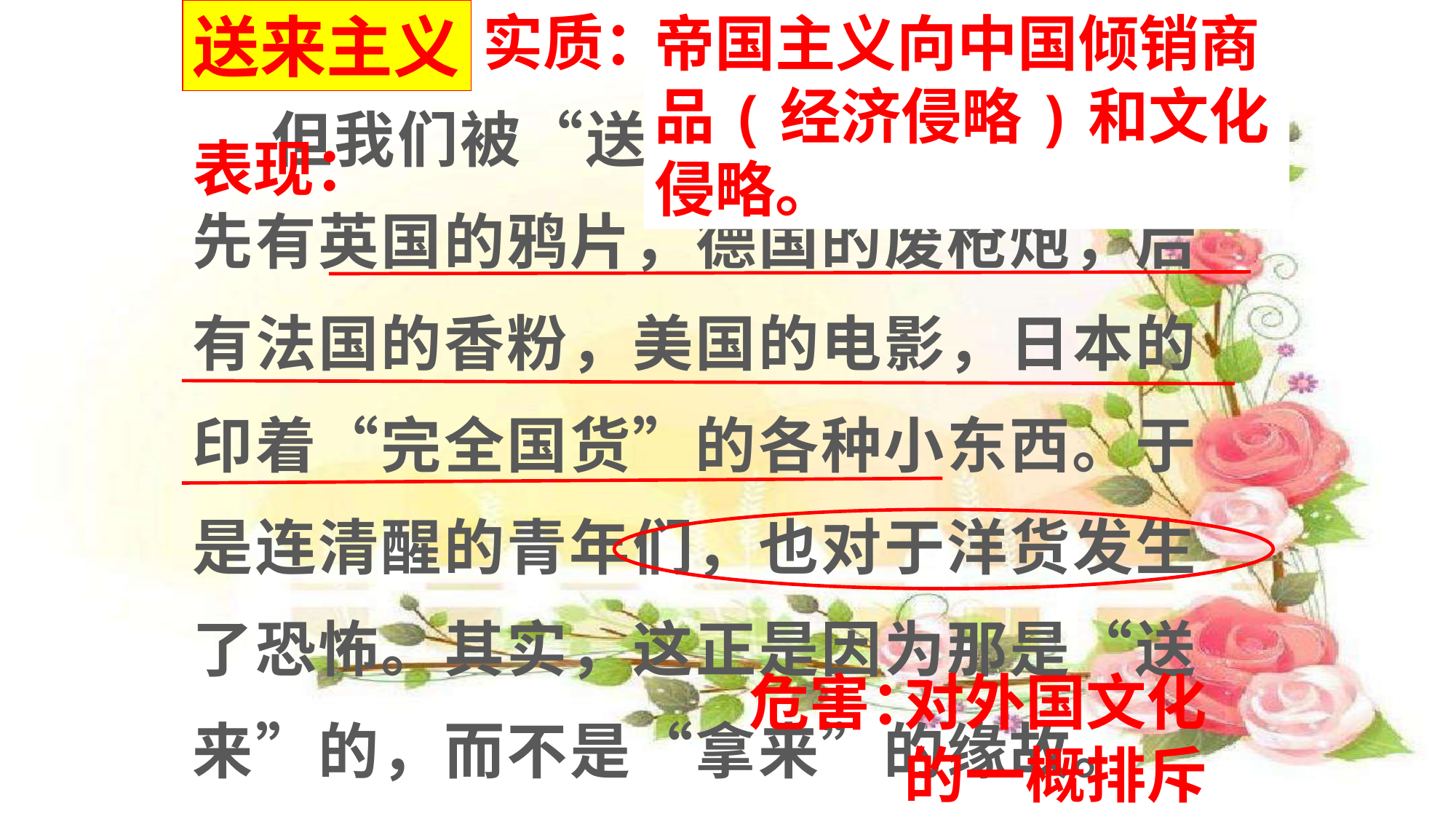

送来主义
帝国主义向中国倾销商品(经济侵略)和文化侵略。
实质：
    但我们被“送来”的东西吓怕了。先有英国的鸦片，德国的废枪炮，后有法国的香粉，美国的电影，日本的印着“完全国货”的各种小东西。于是连清醒的青年们，也对于洋货发生了恐怖。其实，这正是因为那是“送来”的，而不是“拿来”的缘故。
表现：

危害：
对外国文化的一概排斥